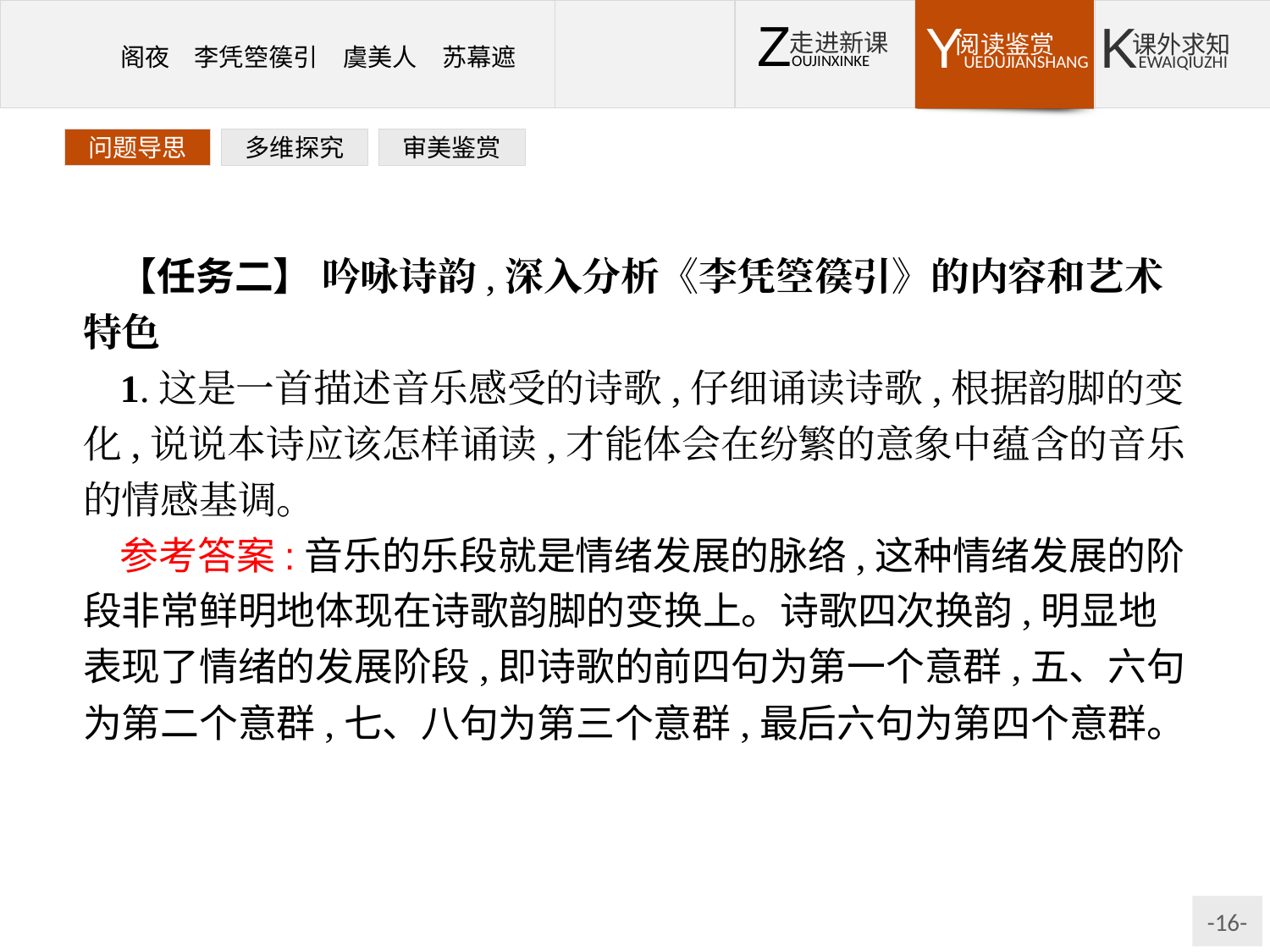

问题导思
多维探究
审美鉴赏
【任务二】 吟咏诗韵,深入分析《李凭箜篌引》的内容和艺术特色
1.这是一首描述音乐感受的诗歌,仔细诵读诗歌,根据韵脚的变化,说说本诗应该怎样诵读,才能体会在纷繁的意象中蕴含的音乐的情感基调。
参考答案:音乐的乐段就是情绪发展的脉络,这种情绪发展的阶段非常鲜明地体现在诗歌韵脚的变换上。诗歌四次换韵,明显地表现了情绪的发展阶段,即诗歌的前四句为第一个意群,五、六句为第二个意群,七、八句为第三个意群,最后六句为第四个意群。